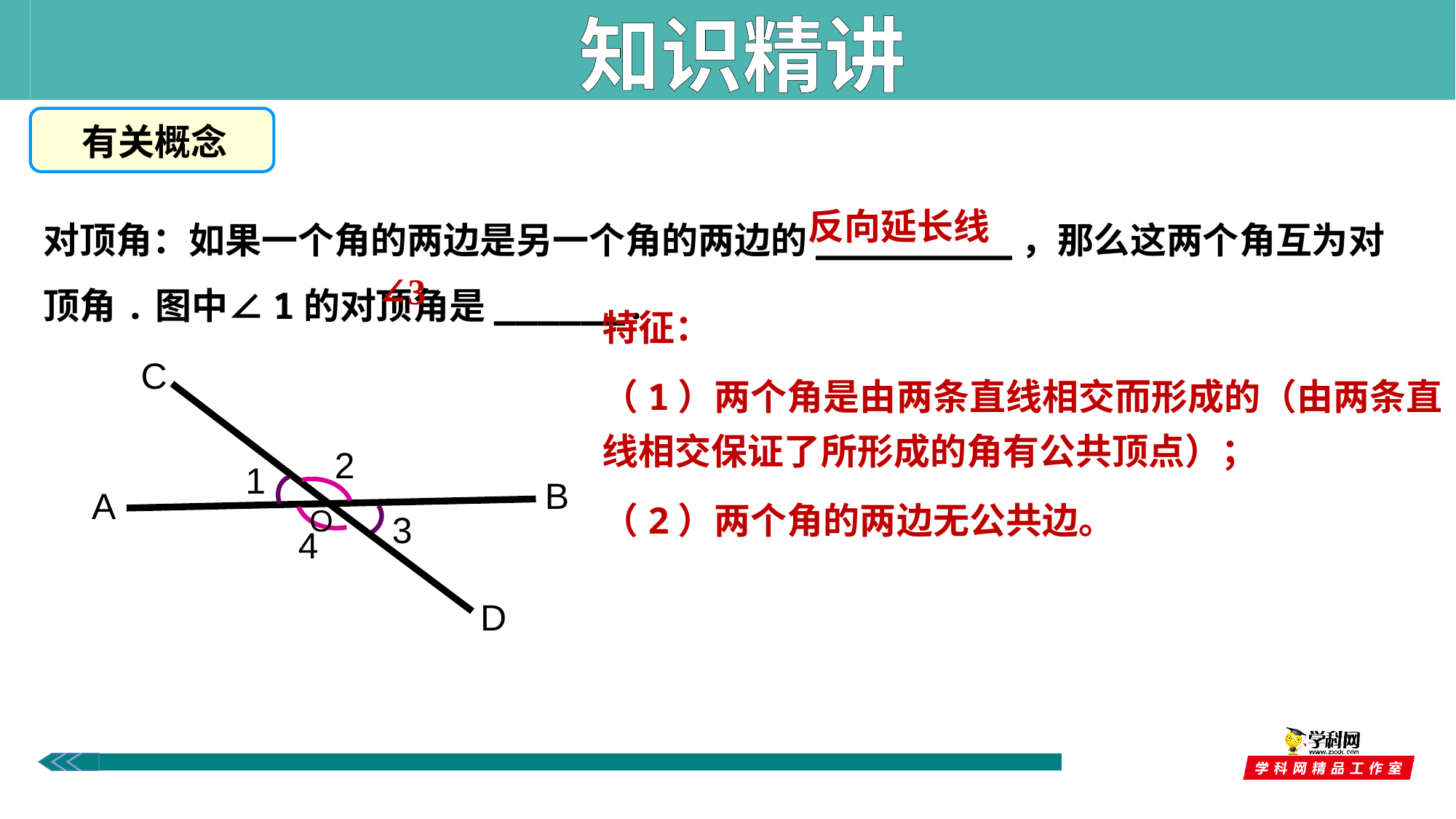

知识精讲

有关概念
对顶角：如果一个角的两边是另一个角的两边的_________，那么这两个角互为对顶角.图中∠1的对顶角是______.
反向延长线
∠3
特征：
（1）两个角是由两条直线相交而形成的（由两条直线相交保证了所形成的角有公共顶点）；
（2）两个角的两边无公共边。
C

2
1
B

A

O

3

4
D